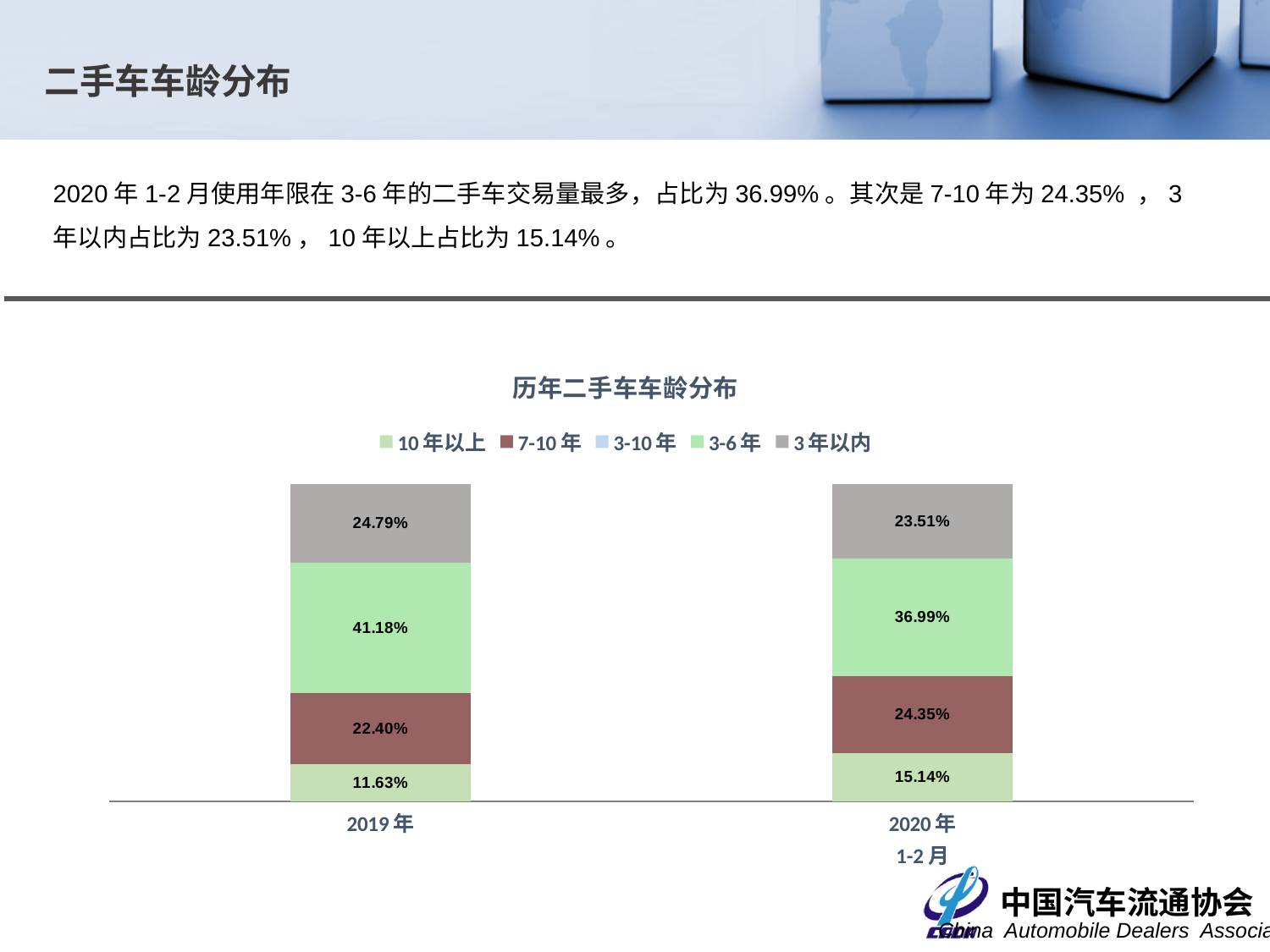

二手车车龄分布
2020年1-2月使用年限在3-6年的二手车交易量最多，占比为36.99%。其次是7-10年为24.35% ，3年以内占比为23.51%，10年以上占比为15.14%。

### Chart: 历年二手车车龄分布

| Category | 10年以上 | 7-10年 | 3-10年 | 3-6年 | 3年以内 |
|---|---|---|---|---|---|
| 2019年 | 0.1163 | 0.224 | None | 0.4118 | 0.2479 |
| 2020年
1-2月 | 0.15143932757191902 | 0.2435449271930863 | None | 0.36987143364508107 | 0.23514431158991358 |